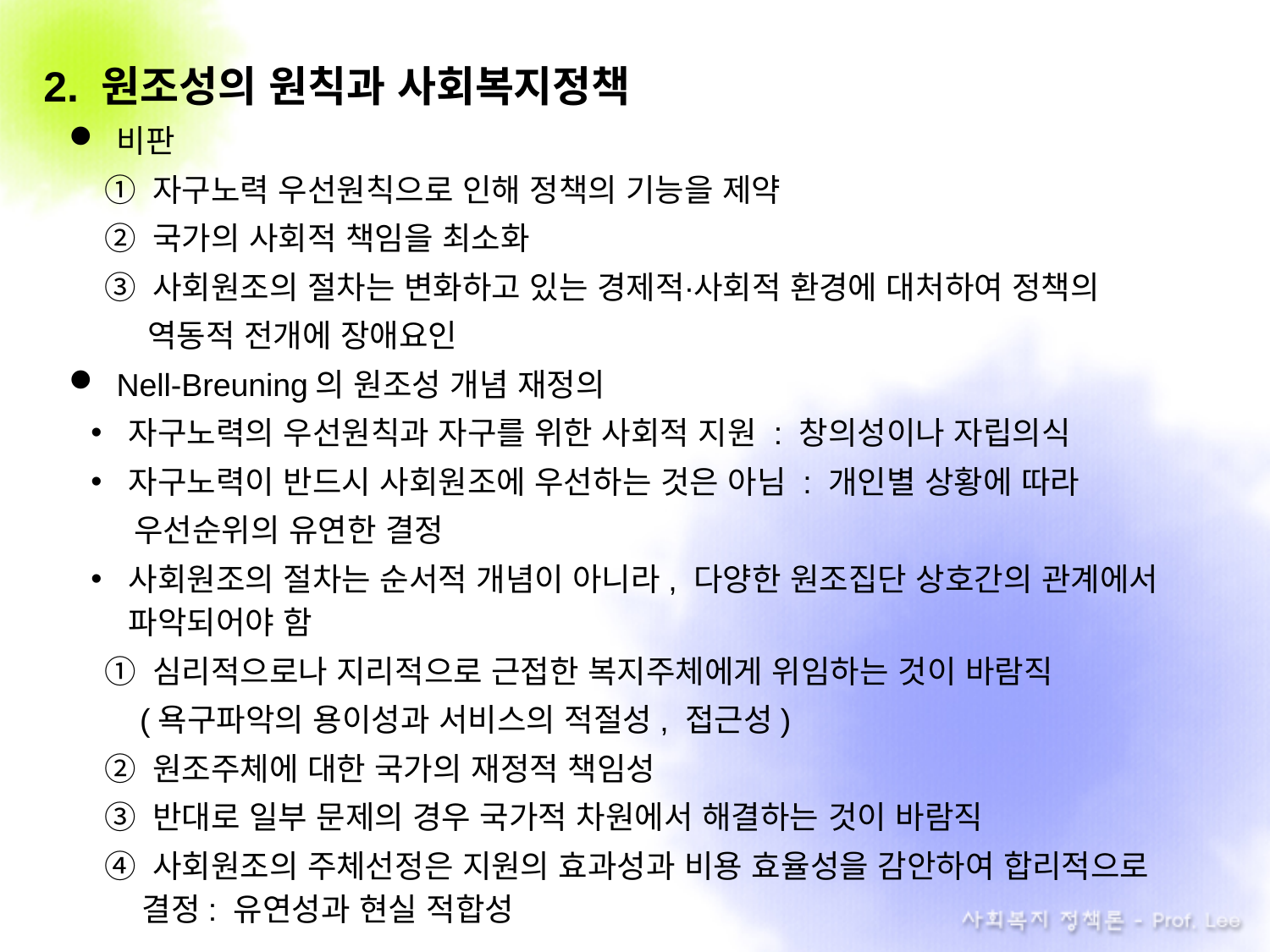

2. 원조성의 원칙과 사회복지정책
비판
    ① 자구노력 우선원칙으로 인해 정책의 기능을 제약
    ② 국가의 사회적 책임을 최소화
    ③ 사회원조의 절차는 변화하고 있는 경제적∙사회적 환경에 대처하여 정책의
     .  역동적 전개에 장애요인
Nell-Breuning의 원조성 개념 재정의
자구노력의 우선원칙과 자구를 위한 사회적 지원 : 창의성이나 자립의식
자구노력이 반드시 사회원조에 우선하는 것은 아님 : 개인별 상황에 따라
   .우선순위의 유연한 결정
사회원조의 절차는 순서적 개념이 아니라, 다양한 원조집단 상호간의 관계에서 파악되어야 함
① 심리적으로나 지리적으로 근접한 복지주체에게 위임하는 것이 바람직
    (욕구파악의 용이성과 서비스의 적절성, 접근성)
② 원조주체에 대한 국가의 재정적 책임성
③ 반대로 일부 문제의 경우 국가적 차원에서 해결하는 것이 바람직
④ 사회원조의 주체선정은 지원의 효과성과 비용 효율성을 감안하여 합리적으로 결정: 유연성과 현실 적합성